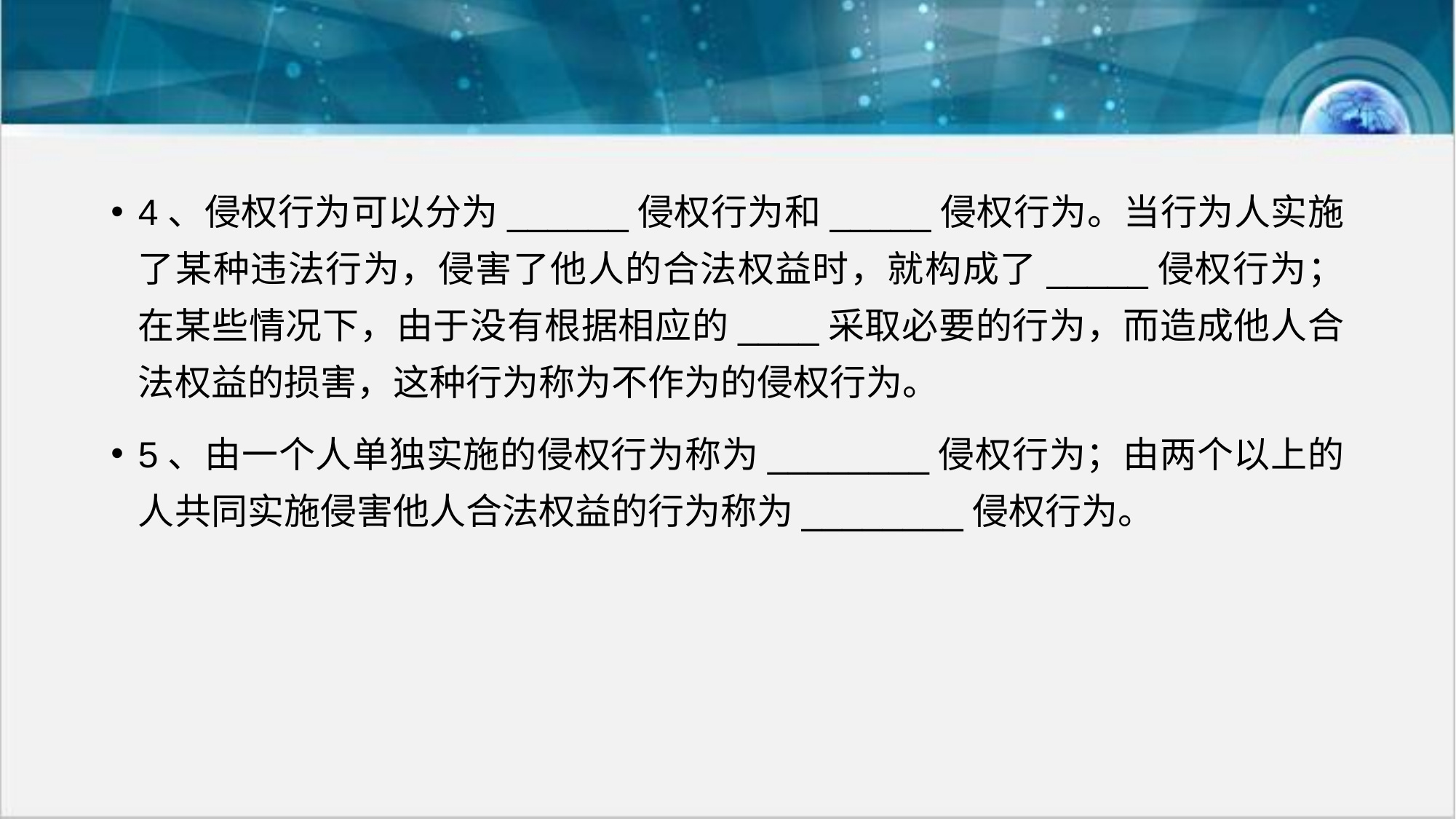

4、侵权行为可以分为______侵权行为和_____侵权行为。当行为人实施了某种违法行为，侵害了他人的合法权益时，就构成了_____侵权行为；在某些情况下，由于没有根据相应的____采取必要的行为，而造成他人合法权益的损害，这种行为称为不作为的侵权行为。
5、由一个人单独实施的侵权行为称为________侵权行为；由两个以上的人共同实施侵害他人合法权益的行为称为________侵权行为。